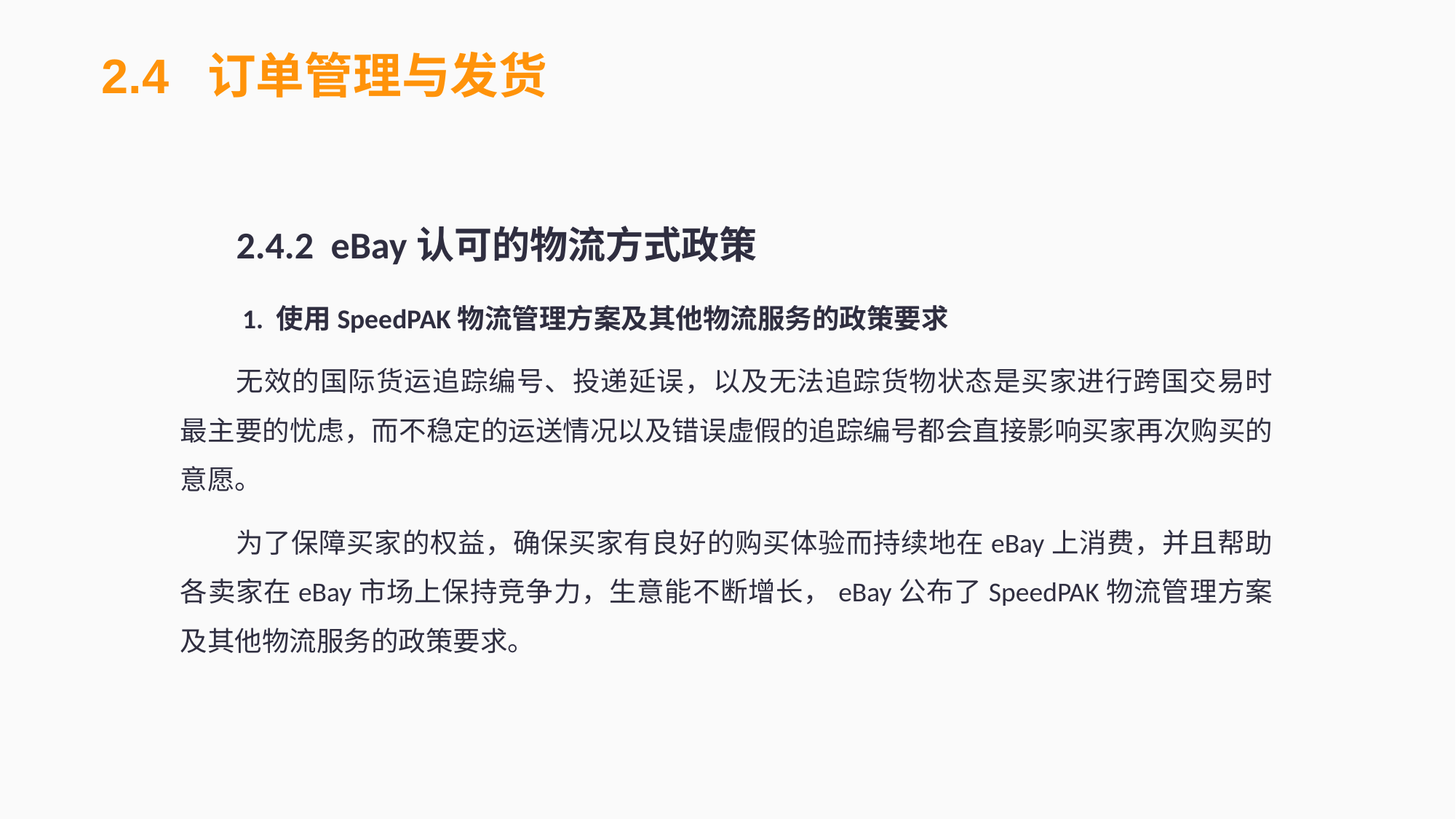

2.4  订单管理与发货
2.4.2  eBay认可的物流方式政策
 1. 使用SpeedPAK物流管理方案及其他物流服务的政策要求
无效的国际货运追踪编号、投递延误，以及无法追踪货物状态是买家进行跨国交易时最主要的忧虑，而不稳定的运送情况以及错误虚假的追踪编号都会直接影响买家再次购买的意愿。
为了保障买家的权益，确保买家有良好的购买体验而持续地在eBay上消费，并且帮助各卖家在eBay市场上保持竞争力，生意能不断增长，eBay公布了SpeedPAK物流管理方案及其他物流服务的政策要求。